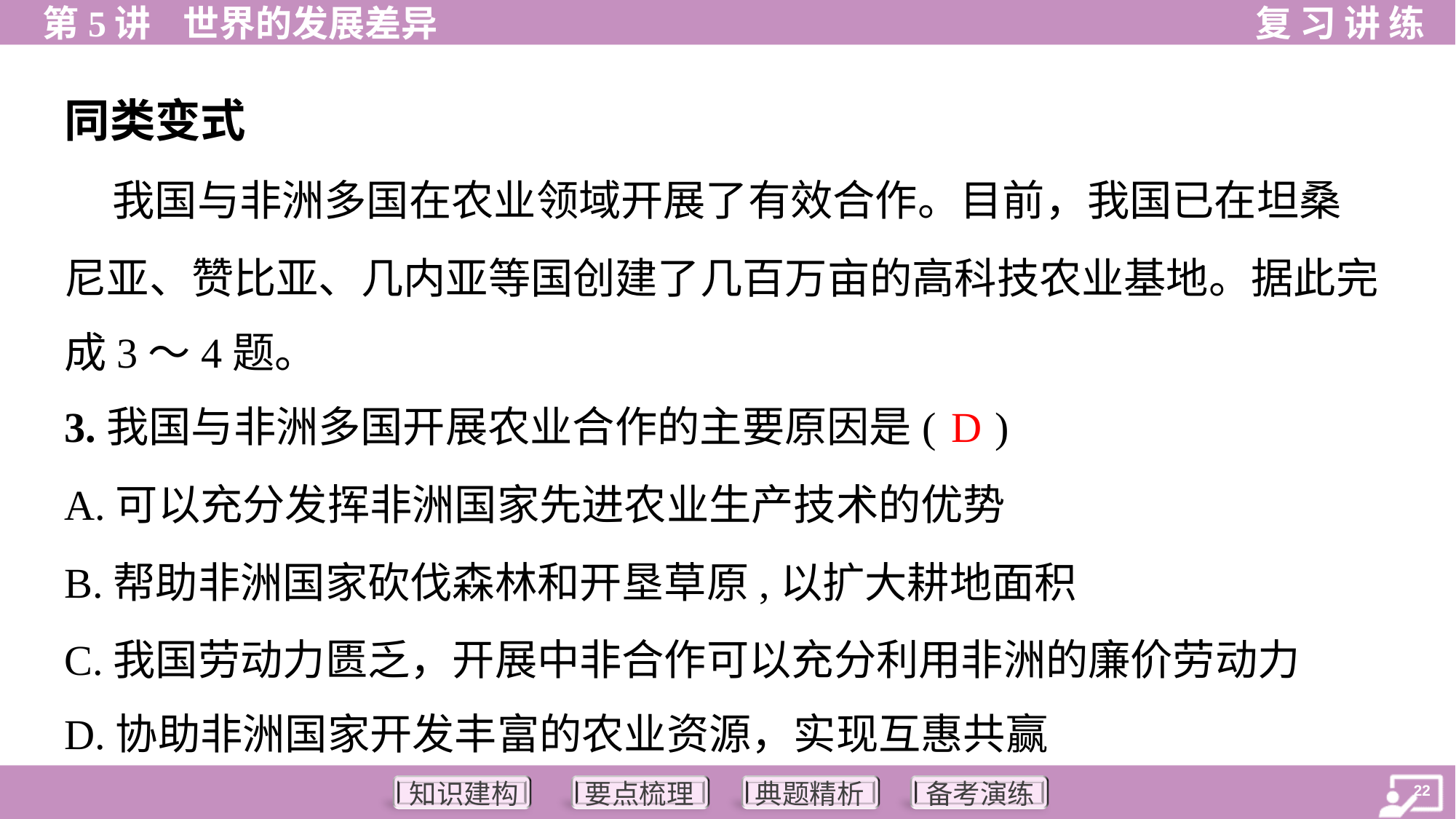

同类变式
    我国与非洲多国在农业领域开展了有效合作。目前，我国已在坦桑
尼亚、赞比亚、几内亚等国创建了几百万亩的高科技农业基地。据此完
成3～4题。
D
3.我国与非洲多国开展农业合作的主要原因是(     )
A.可以充分发挥非洲国家先进农业生产技术的优势
B.帮助非洲国家砍伐森林和开垦草原,以扩大耕地面积
C.我国劳动力匮乏，开展中非合作可以充分利用非洲的廉价劳动力
D.协助非洲国家开发丰富的农业资源，实现互惠共赢